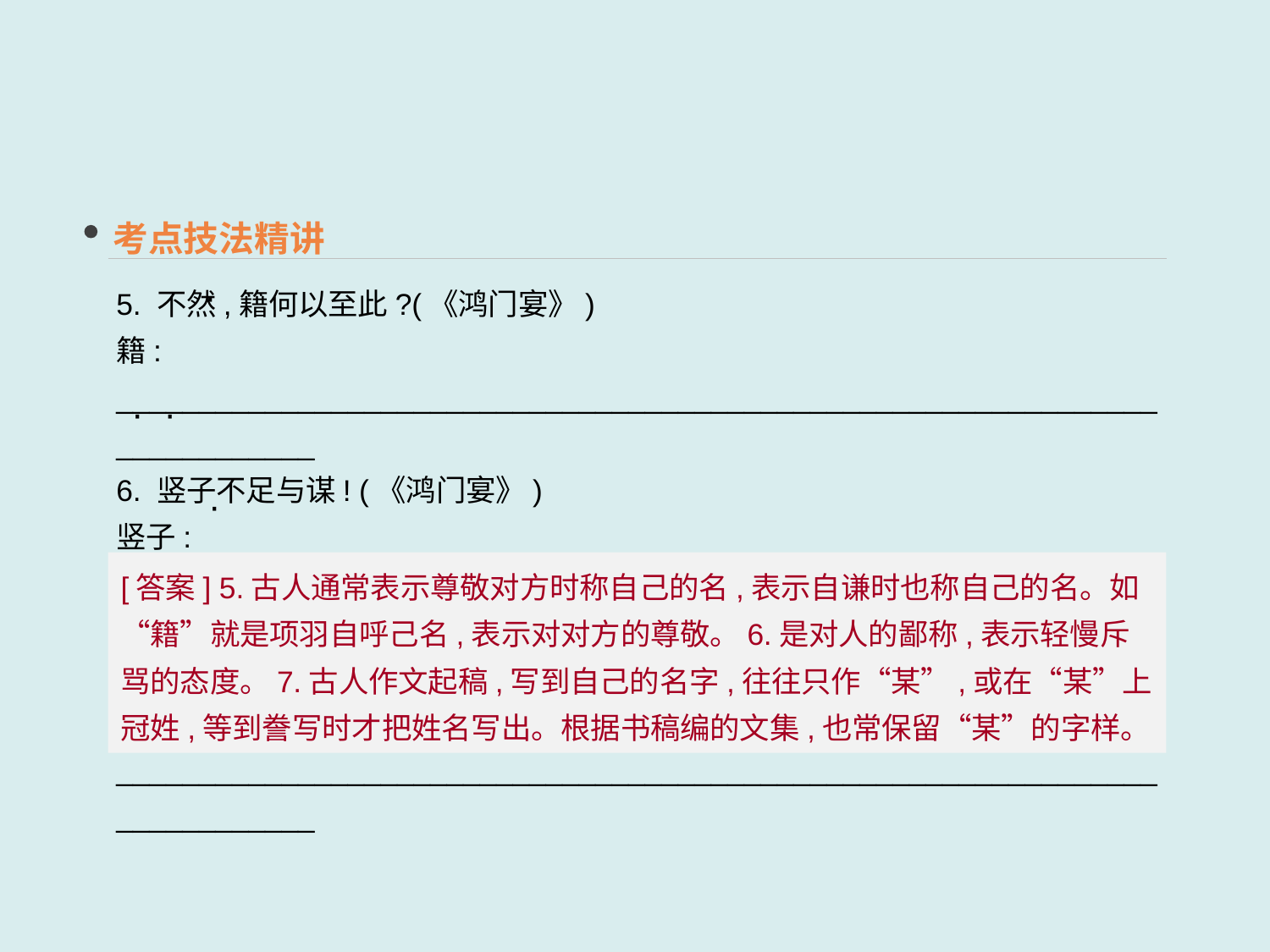

考点技法精讲

5. 不然,籍何以至此?(《鸿门宴》)
籍: ___________________________________________________________________________
6. 竖子不足与谋! (《鸿门宴》)
竖子: _________________________________________________________________________
7. 临川王某记。(《游褒禅山记》)
某: ___________________________________________________________________________

 ·
 ·  ·
 ·

[答案] 5.古人通常表示尊敬对方时称自己的名,表示自谦时也称自己的名。如 “籍”就是项羽自呼己名,表示对对方的尊敬。6.是对人的鄙称,表示轻慢斥骂的态度。7.古人作文起稿,写到自己的名字,往往只作“某”,或在“某”上冠姓,等到誊写时才把姓名写出。根据书稿编的文集,也常保留“某”的字样。